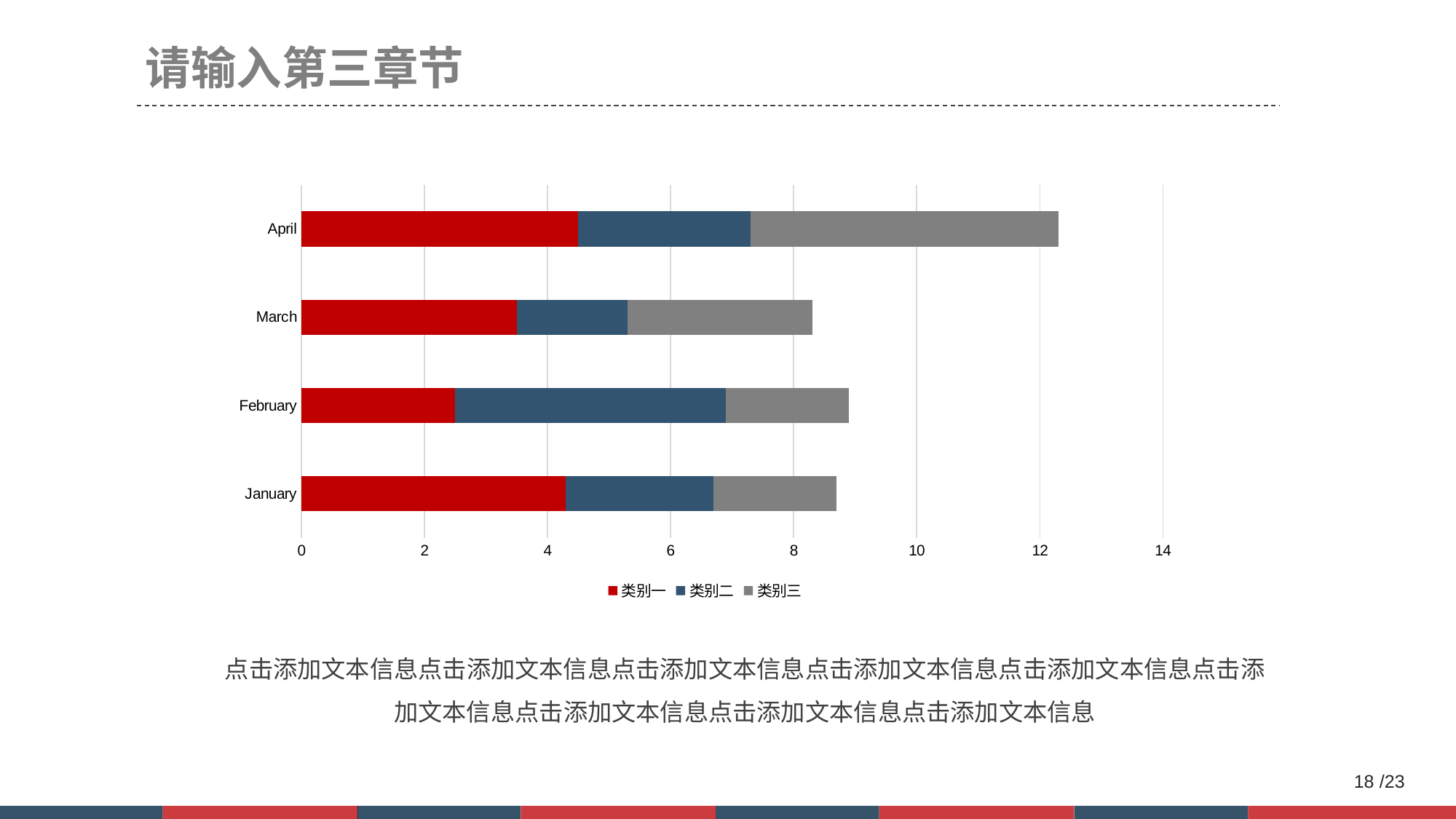

请输入第三章节

### Chart

| Category | 类别一 | 类别二 | 类别三 |
|---|---|---|---|
| January | 4.3 | 2.4 | 2.0 |
| February | 2.5 | 4.4 | 2.0 |
| March | 3.5 | 1.8 | 3.0 |
| April | 4.5 | 2.8 | 5.0 |
点击添加文本信息点击添加文本信息点击添加文本信息点击添加文本信息点击添加文本信息点击添加文本信息点击添加文本信息点击添加文本信息点击添加文本信息

18 /23